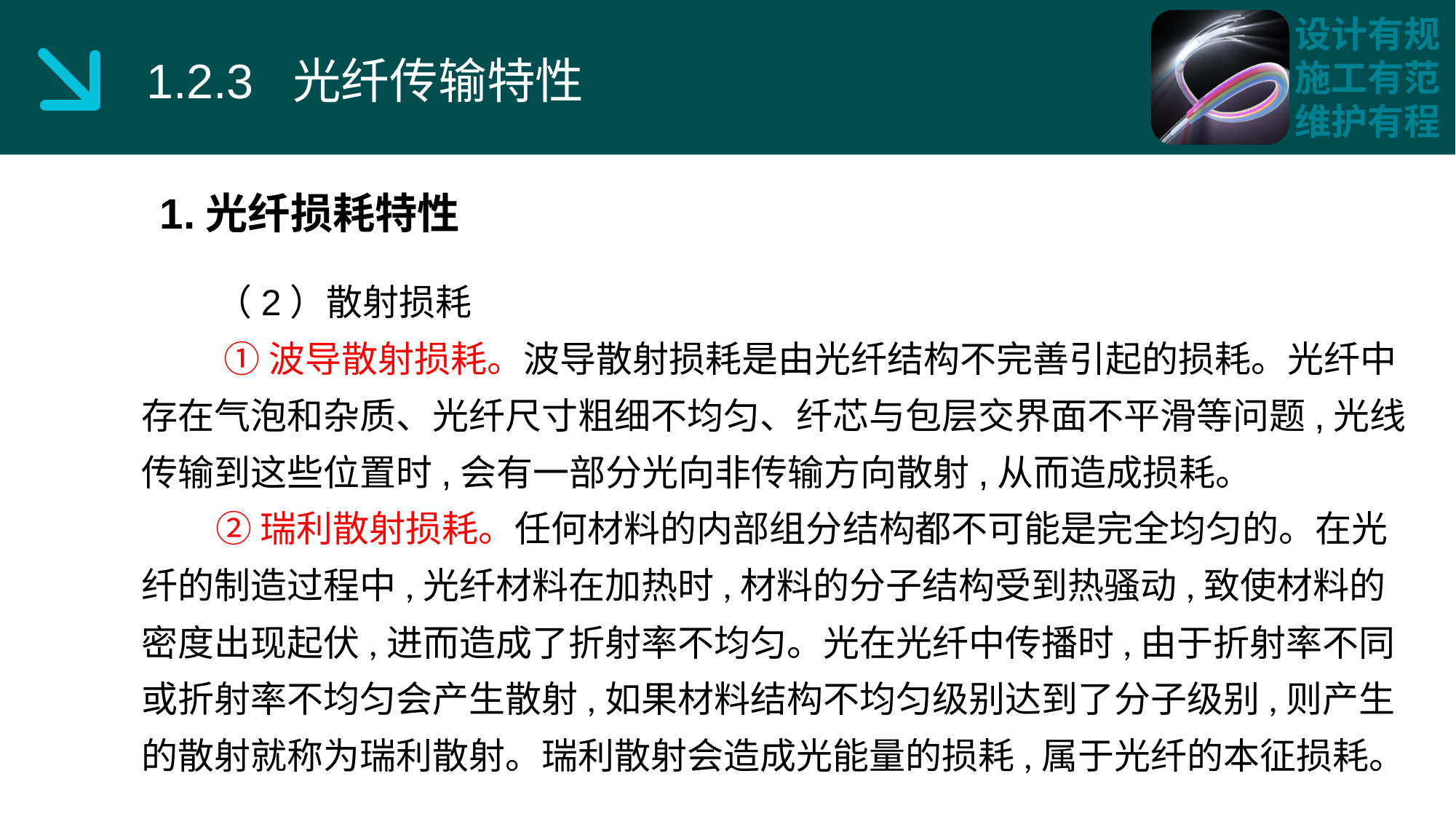

1.2.3  光纤传输特性

1.光纤损耗特性
        （2）散射损耗
          ①波导散射损耗。波导散射损耗是由光纤结构不完善引起的损耗。光纤中存在气泡和杂质、光纤尺寸粗细不均匀、纤芯与包层交界面不平滑等问题,光线传输到这些位置时,会有一部分光向非传输方向散射,从而造成损耗。
         ②瑞利散射损耗。任何材料的内部组分结构都不可能是完全均匀的。在光纤的制造过程中,光纤材料在加热时,材料的分子结构受到热骚动,致使材料的密度出现起伏,进而造成了折射率不均匀。光在光纤中传播时,由于折射率不同或折射率不均匀会产生散射,如果材料结构不均匀级别达到了分子级别,则产生的散射就称为瑞利散射。瑞利散射会造成光能量的损耗,属于光纤的本征损耗。